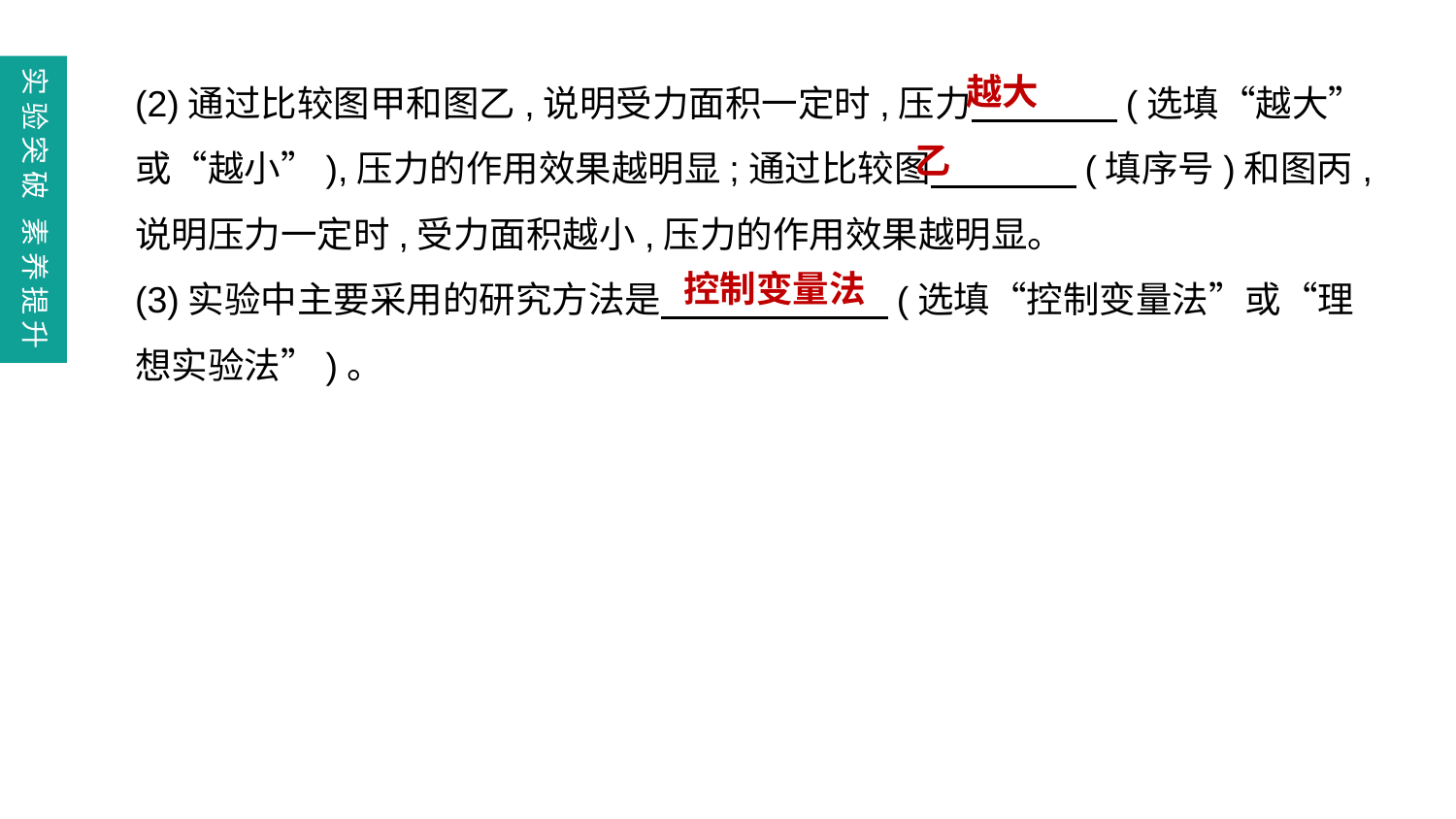

(2)通过比较图甲和图乙,说明受力面积一定时,压力　　　　(选填“越大”或“越小”),压力的作用效果越明显;通过比较图　　　　(填序号)和图丙,说明压力一定时,受力面积越小,压力的作用效果越明显。
(3)实验中主要采用的研究方法是　　　　 　　(选填“控制变量法”或“理想实验法”)。

实验突破 素养提升
越大
乙
控制变量法